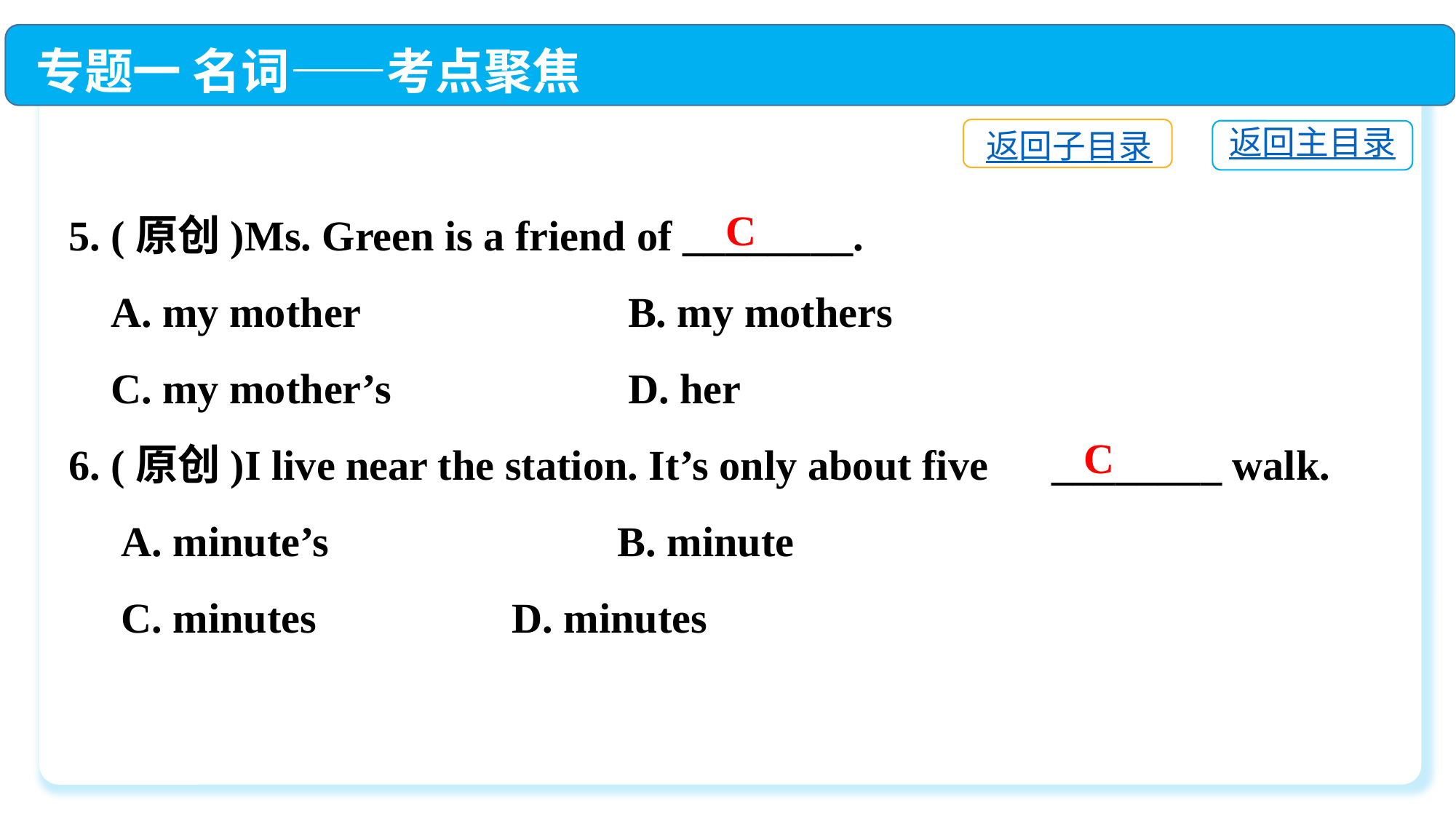

专题一 名词——考点聚焦

返回子目录
返回主目录
5. (原创)Ms. Green is a friend of ________.
    A. my mother	                      B. my mothers􀆳
    C. my mother’s	                      D. her
6. (原创)I live near the station. It’s only about five　________ walk.
     A. minute’s	                     B. minute
     C. minutes􀆳	           D. minutes
C

C